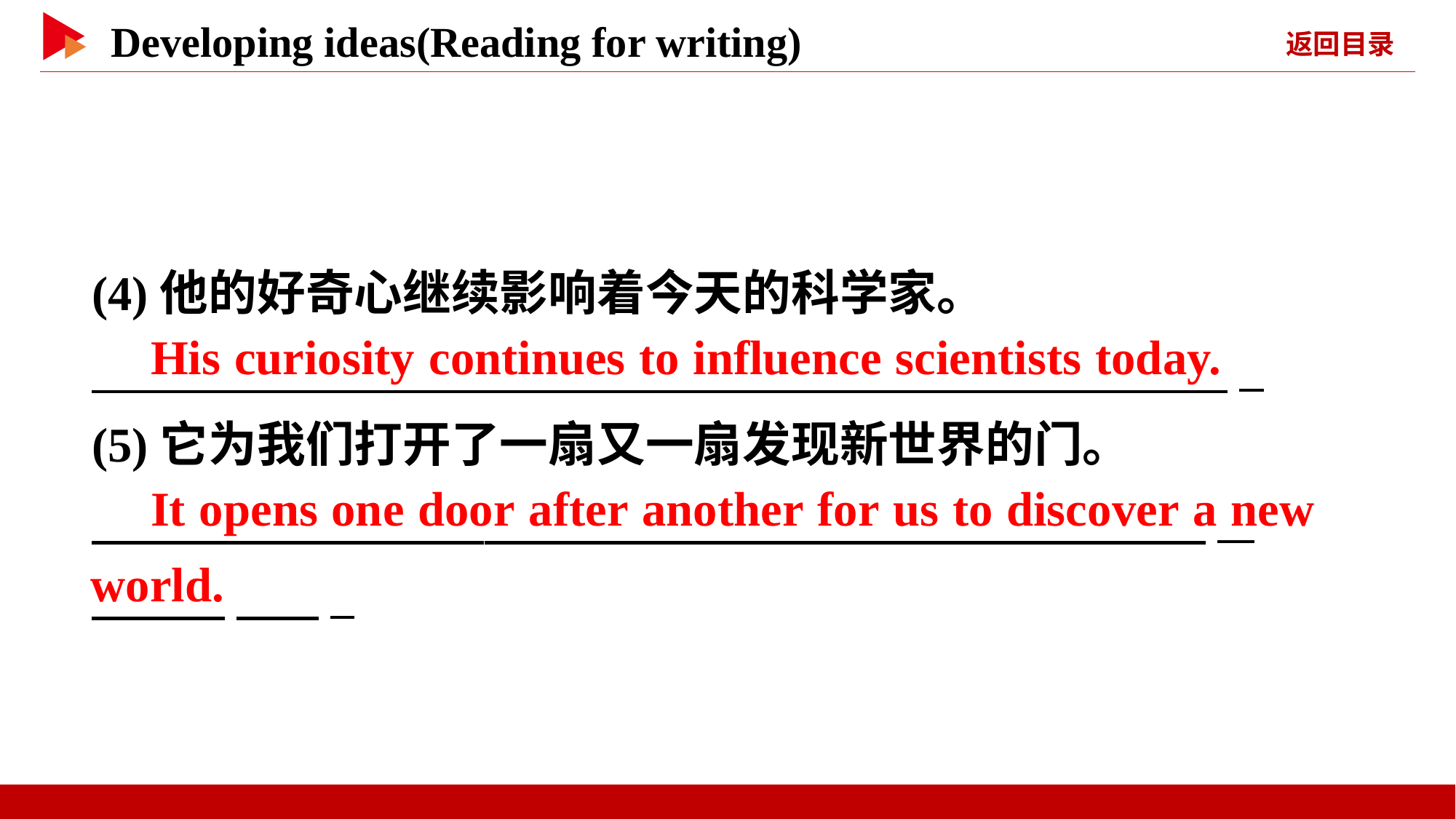

(4)他的好奇心继续影响着今天的科学家。
　                                                                                                  _
(5)它为我们打开了一扇又一扇发现新世界的门。
　                                                                                                _
            　   _
　His curiosity continues to influence scientists today.
　It opens one door after another for us to discover a new
world.